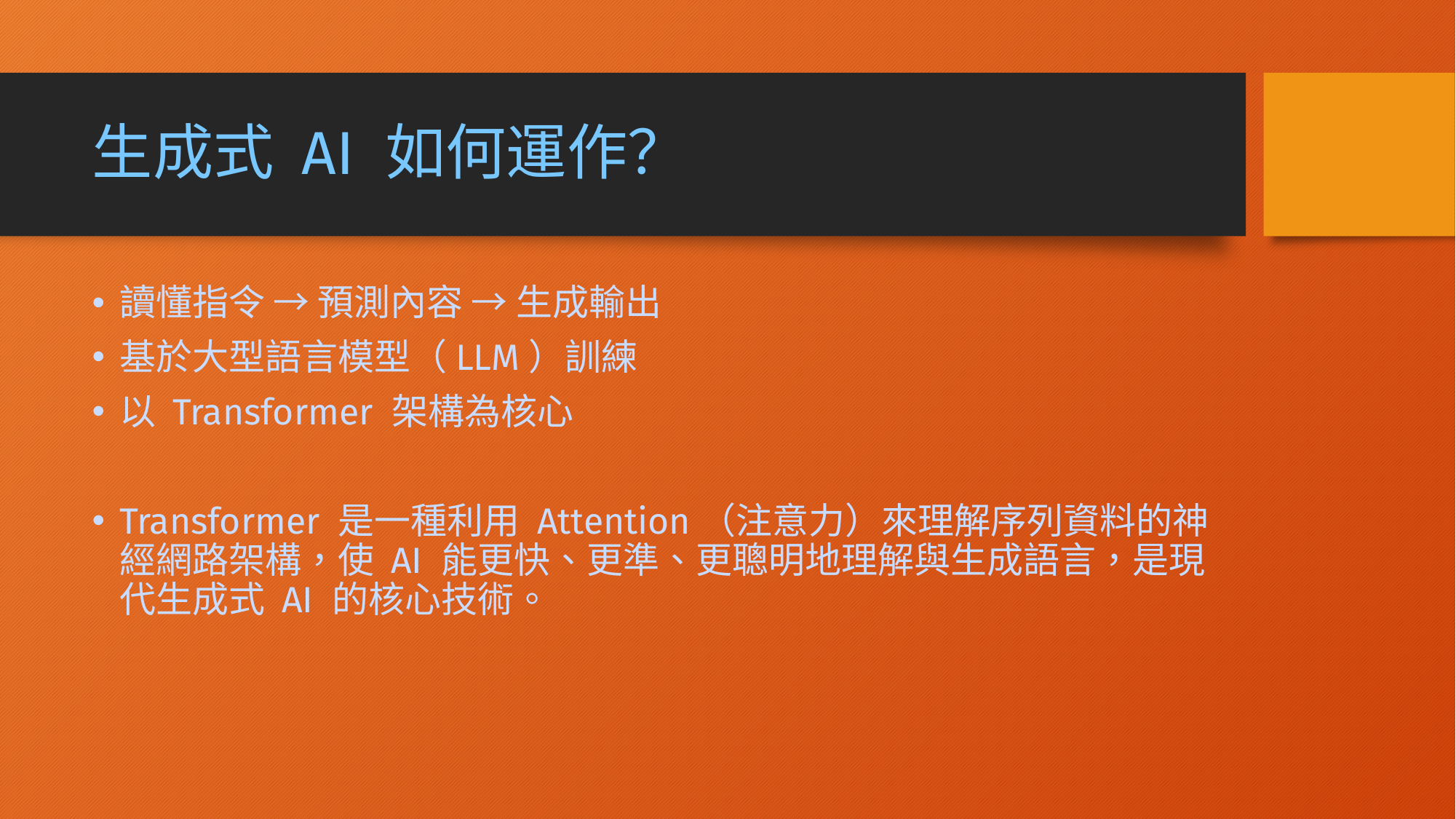

# 生成式 AI 如何運作？
讀懂指令 → 預測內容 → 生成輸出
基於大型語言模型（LLM）訓練
以 Transformer 架構為核心

Transformer 是一種利用 Attention（注意力）來理解序列資料的神經網路架構，使 AI 能更快、更準、更聰明地理解與生成語言，是現代生成式 AI 的核心技術。